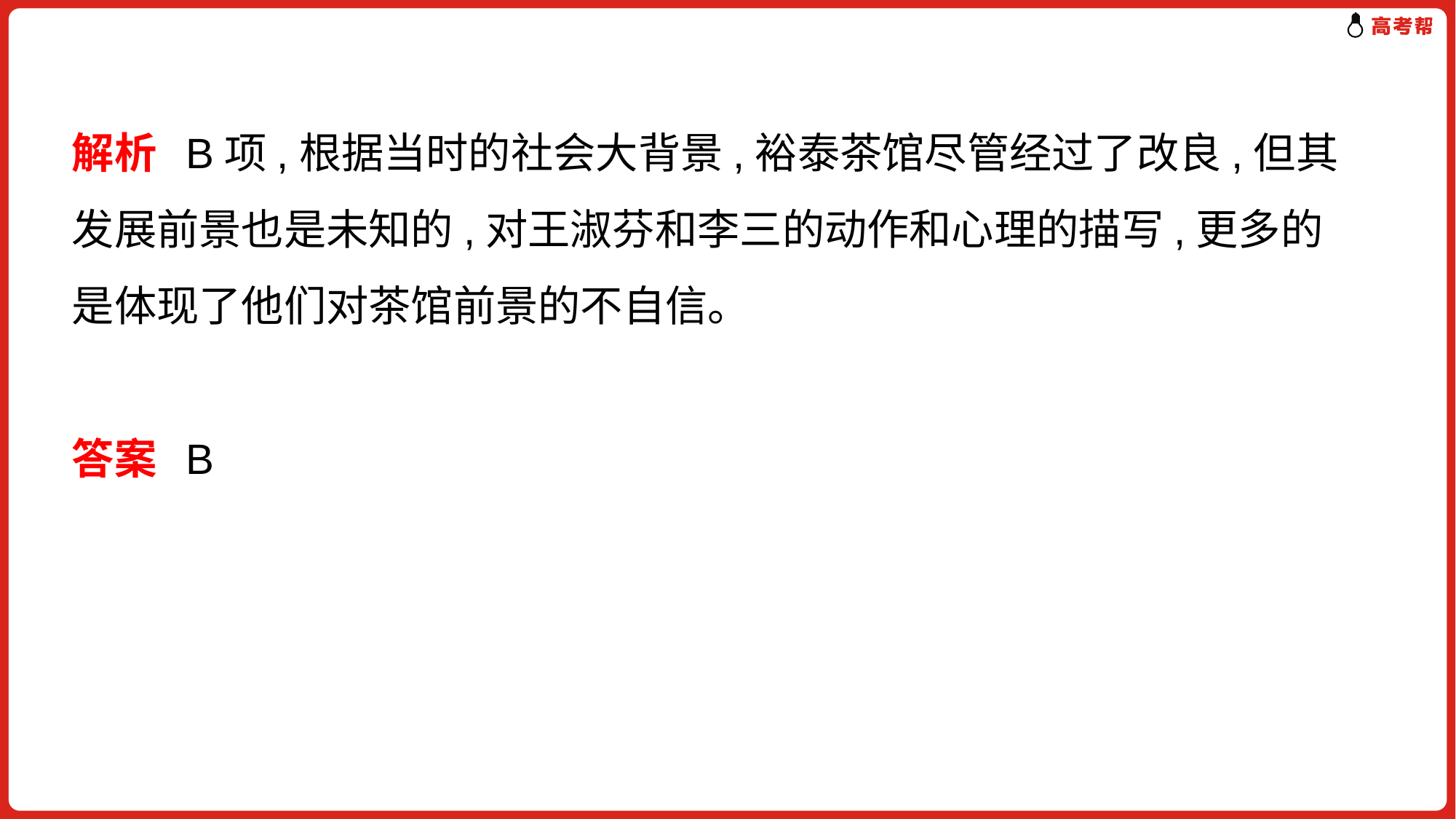

解析  B项,根据当时的社会大背景,裕泰茶馆尽管经过了改良,但其发展前景也是未知的,对王淑芬和李三的动作和心理的描写,更多的是体现了他们对茶馆前景的不自信。

答案  B